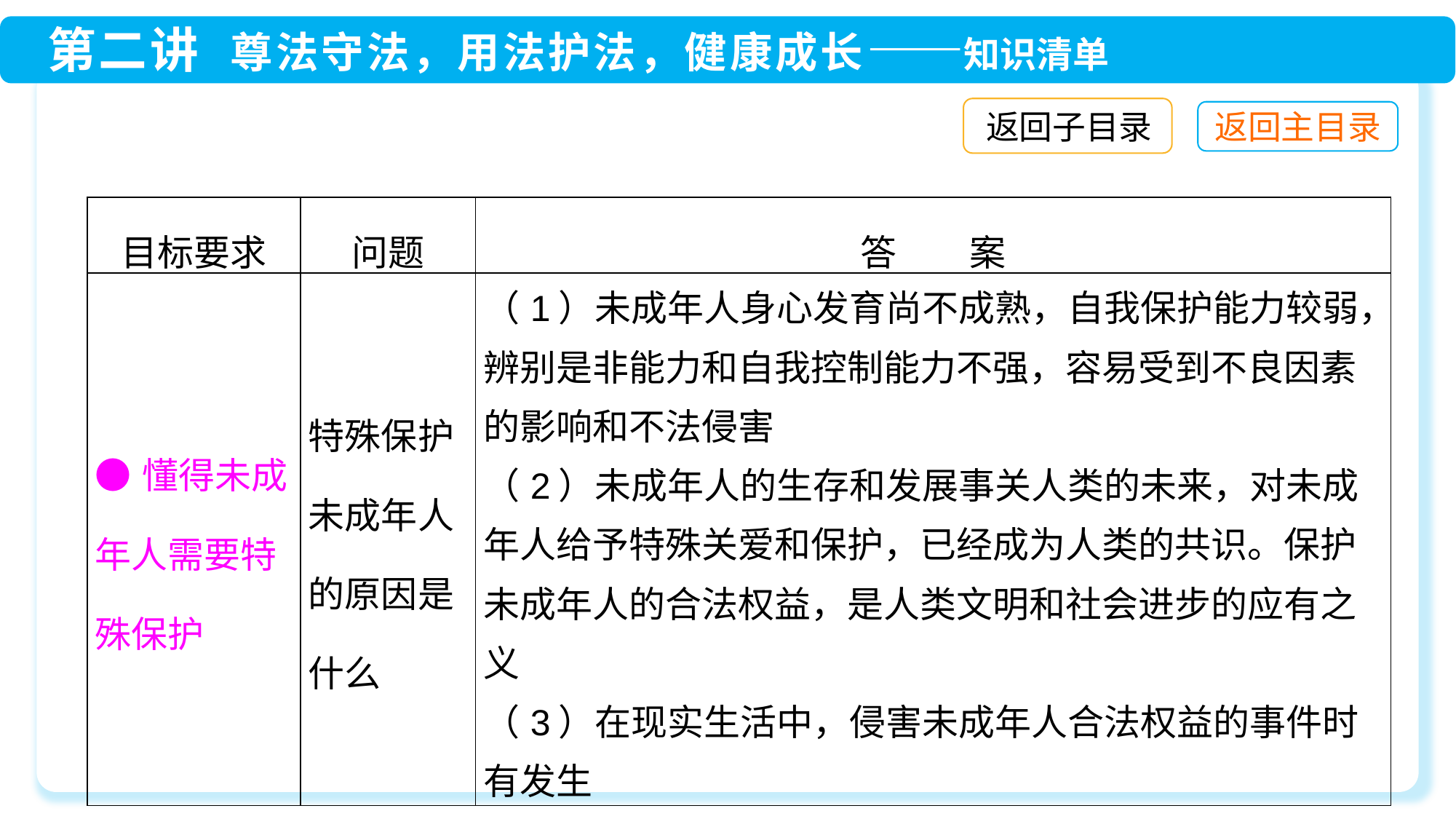

返回子目录
| 目标要求 | 问题 | 答　　案 |
| --- | --- | --- |
| ●懂得未成年人需要特殊保护 | 特殊保护未成年人的原因是什么 | （1）未成年人身心发育尚不成熟，自我保护能力较弱，辨别是非能力和自我控制能力不强，容易受到不良因素的影响和不法侵害 （2）未成年人的生存和发展事关人类的未来，对未成年人给予特殊关爱和保护，已经成为人类的共识。保护未成年人的合法权益，是人类文明和社会进步的应有之义 （3）在现实生活中，侵害未成年人合法权益的事件时有发生 |